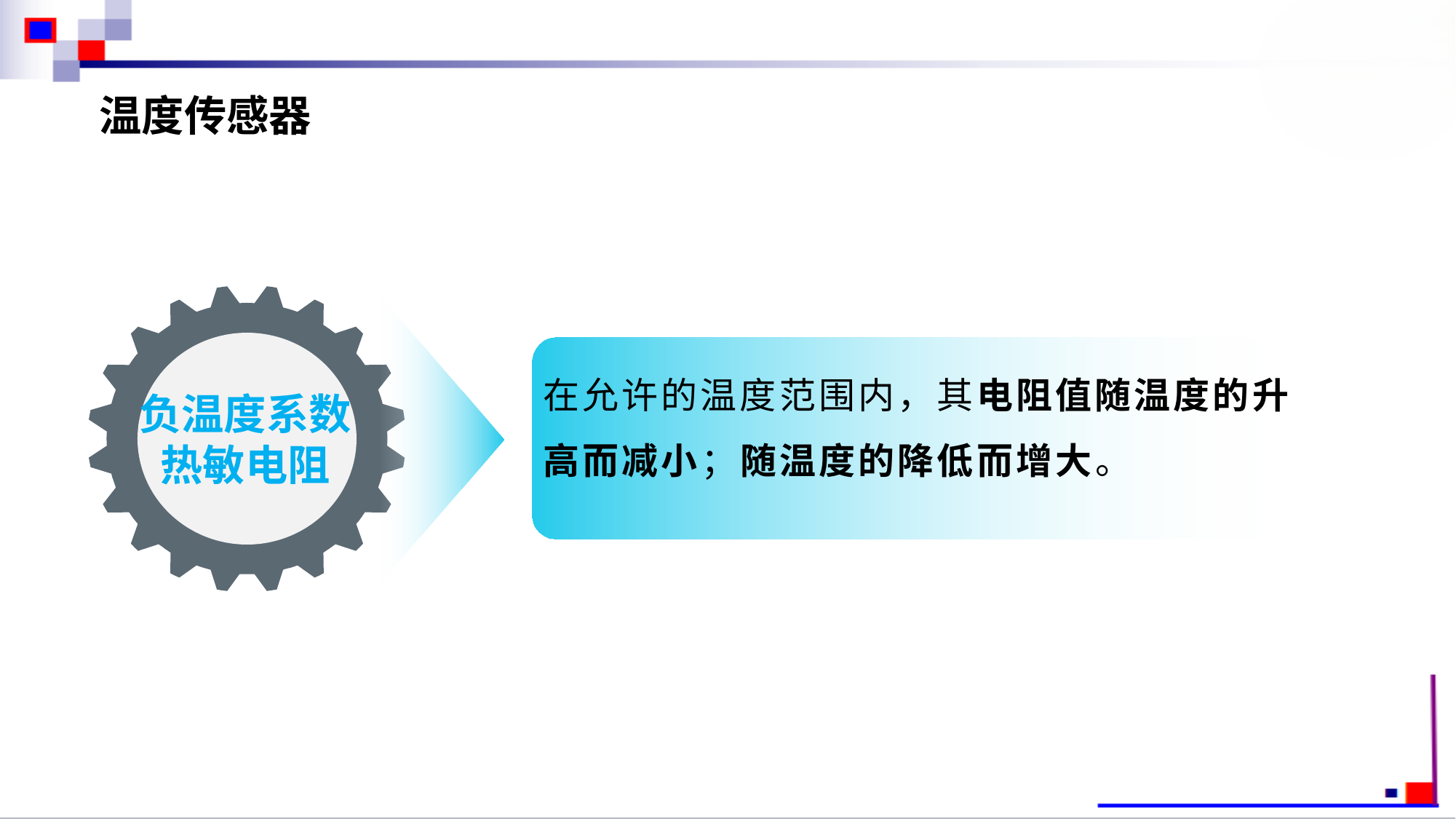

温度传感器

在允许的温度范围内，其电阻值随温度的升高而减小；随温度的降低而增大。

负温度系数热敏电阻